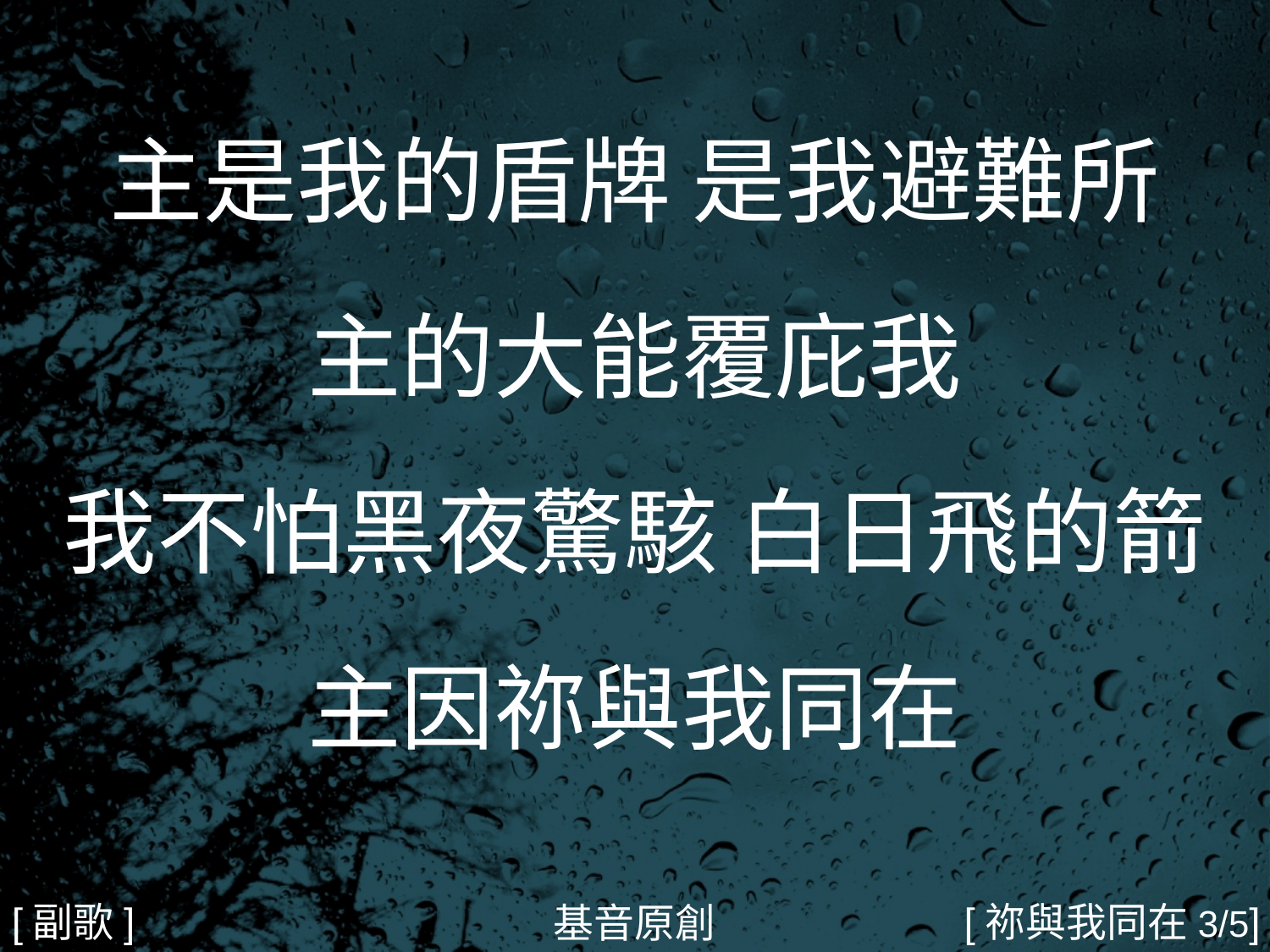

主是我的盾牌 是我避難所

主的大能覆庇我

我不怕黑夜驚駭 白日飛的箭

主因祢與我同在
#

[副歌]
[祢與我同在3/5]
基音原創